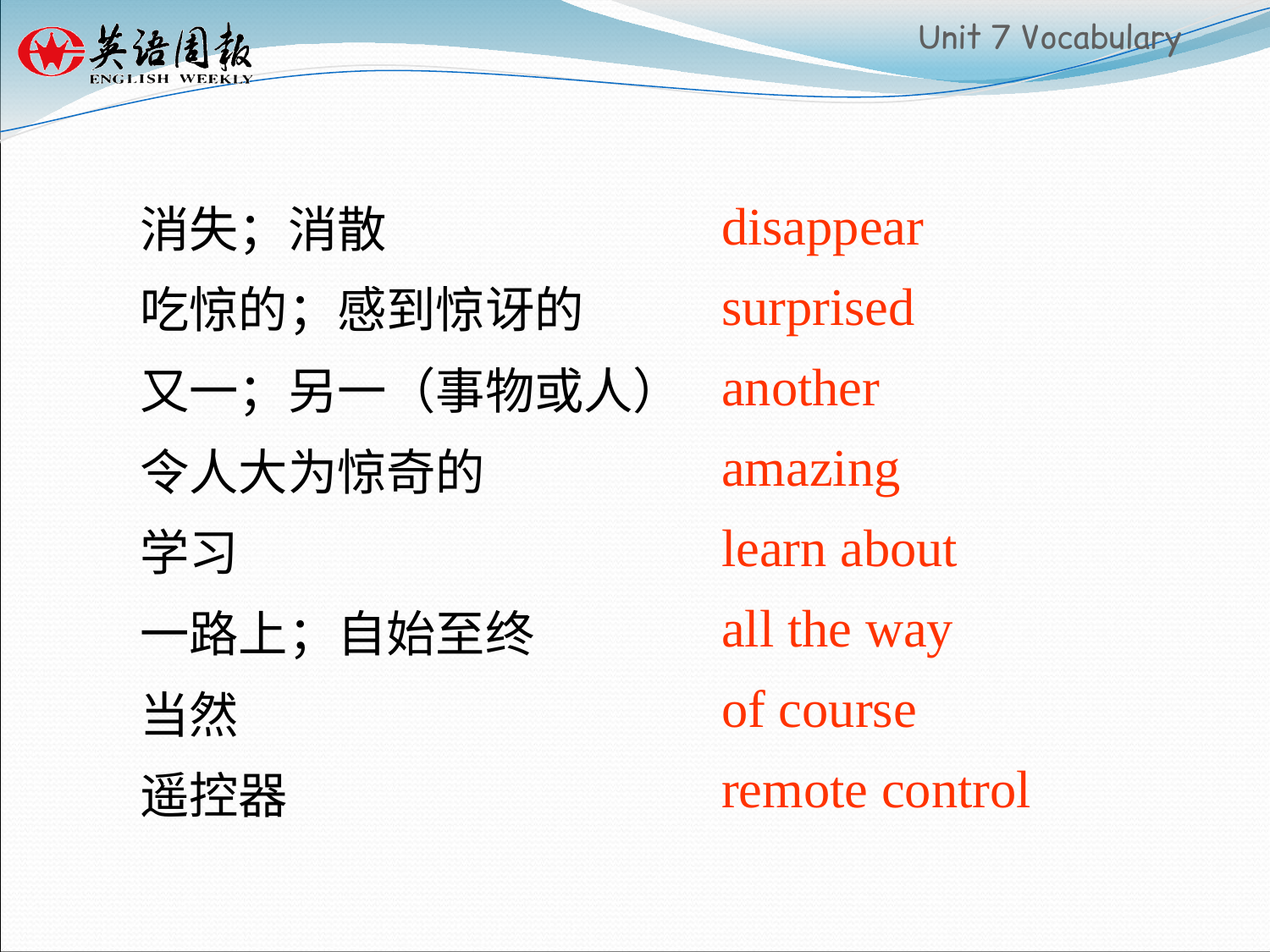

消失；消散
吃惊的；感到惊讶的
又一；另一（事物或人）
令人大为惊奇的
学习
一路上；自始至终
当然
遥控器
disappear
surprised
another
amazing
learn about
all the way
of course
remote control